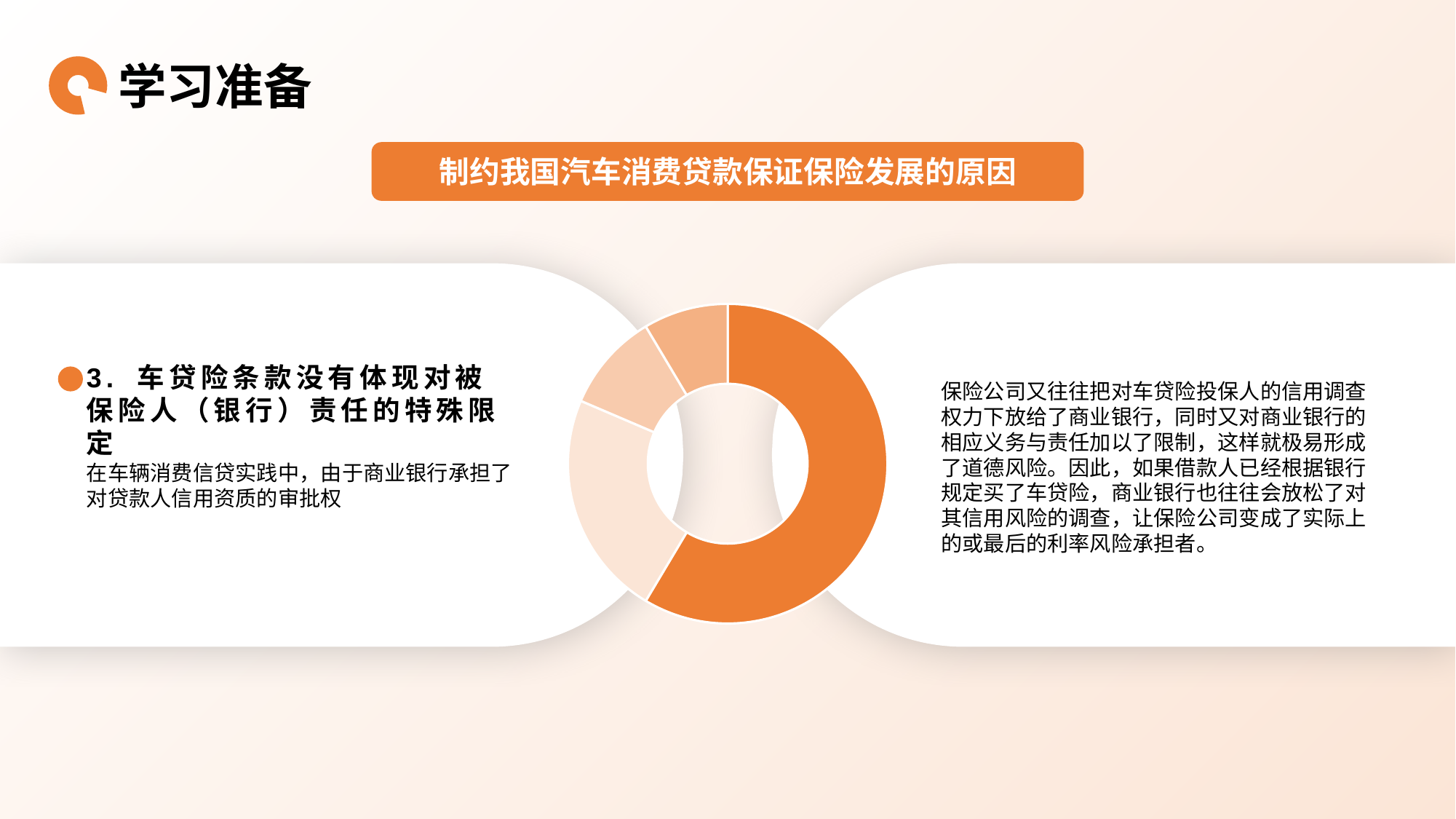

学习准备

制约我国汽车消费贷款保证保险发展的原因

汽车消费贷款保证保险的概念

### Chart

| Category | 销售额 |
|---|---|
| 第一季度 | 8.2 |
| 第二季度 | 3.2 |
| 第三季度 | 1.4 |
| 第四季度 | 1.2 |
3. 车贷险条款没有体现对被保险人（银行）责任的特殊限定

保险公司又往往把对车贷险投保人的信用调查权力下放给了商业银行，同时又对商业银行的相应义务与责任加以了限制，这样就极易形成了道德风险。因此，如果借款人已经根据银行规定买了车贷险，商业银行也往往会放松了对其信用风险的调查，让保险公司变成了实际上的或最后的利率风险承担者。
在车辆消费信贷实践中，由于商业银行承担了对贷款人信用资质的审批权